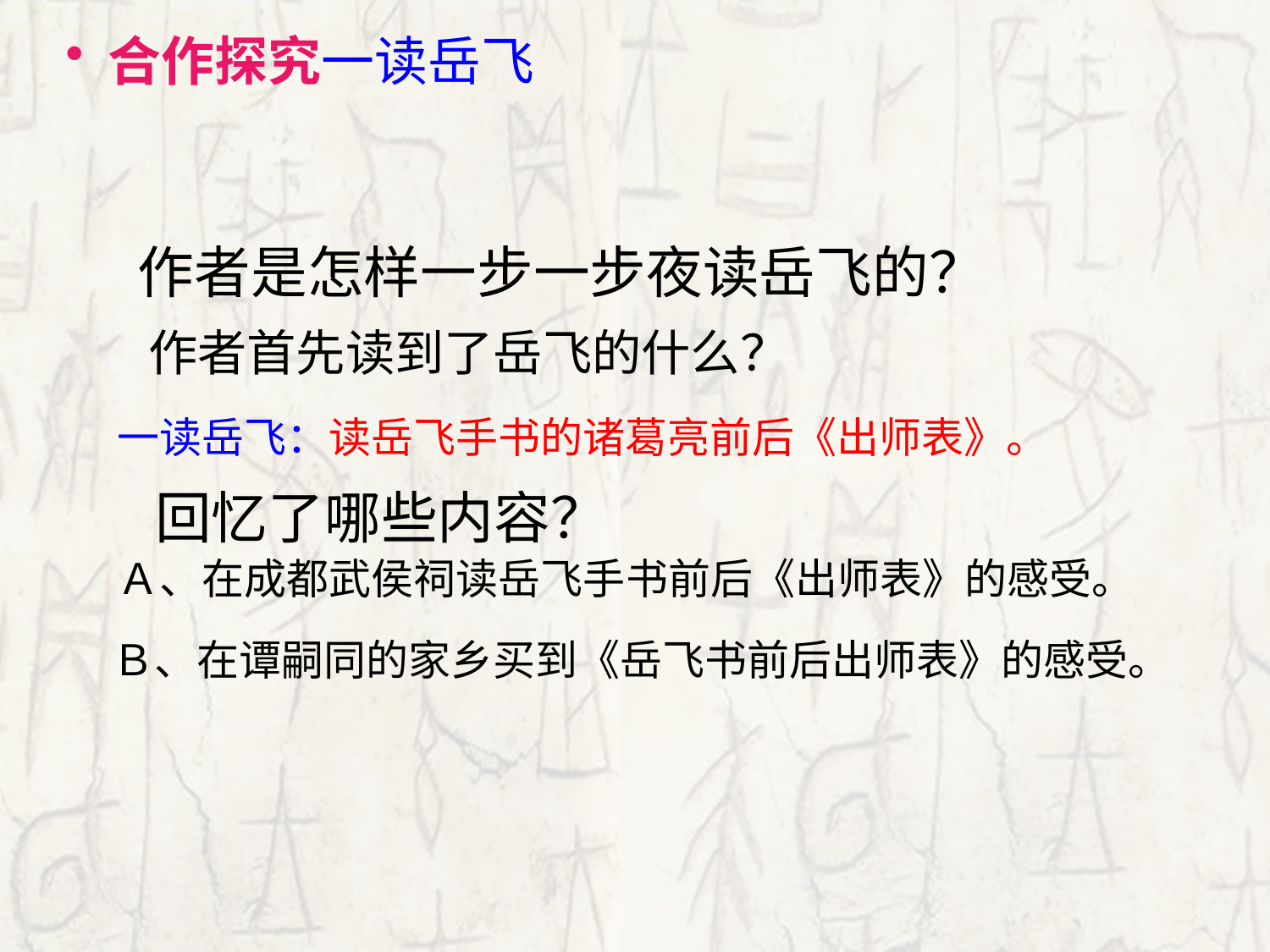

合作探究一读岳飞
作者是怎样一步一步夜读岳飞的？
作者首先读到了岳飞的什么？
一读岳飞：读岳飞手书的诸葛亮前后《出师表》。

回忆了哪些内容？

Ａ、在成都武侯祠读岳飞手书前后《出师表》的感受。

 Ｂ、在谭嗣同的家乡买到《岳飞书前后出师表》的感受。